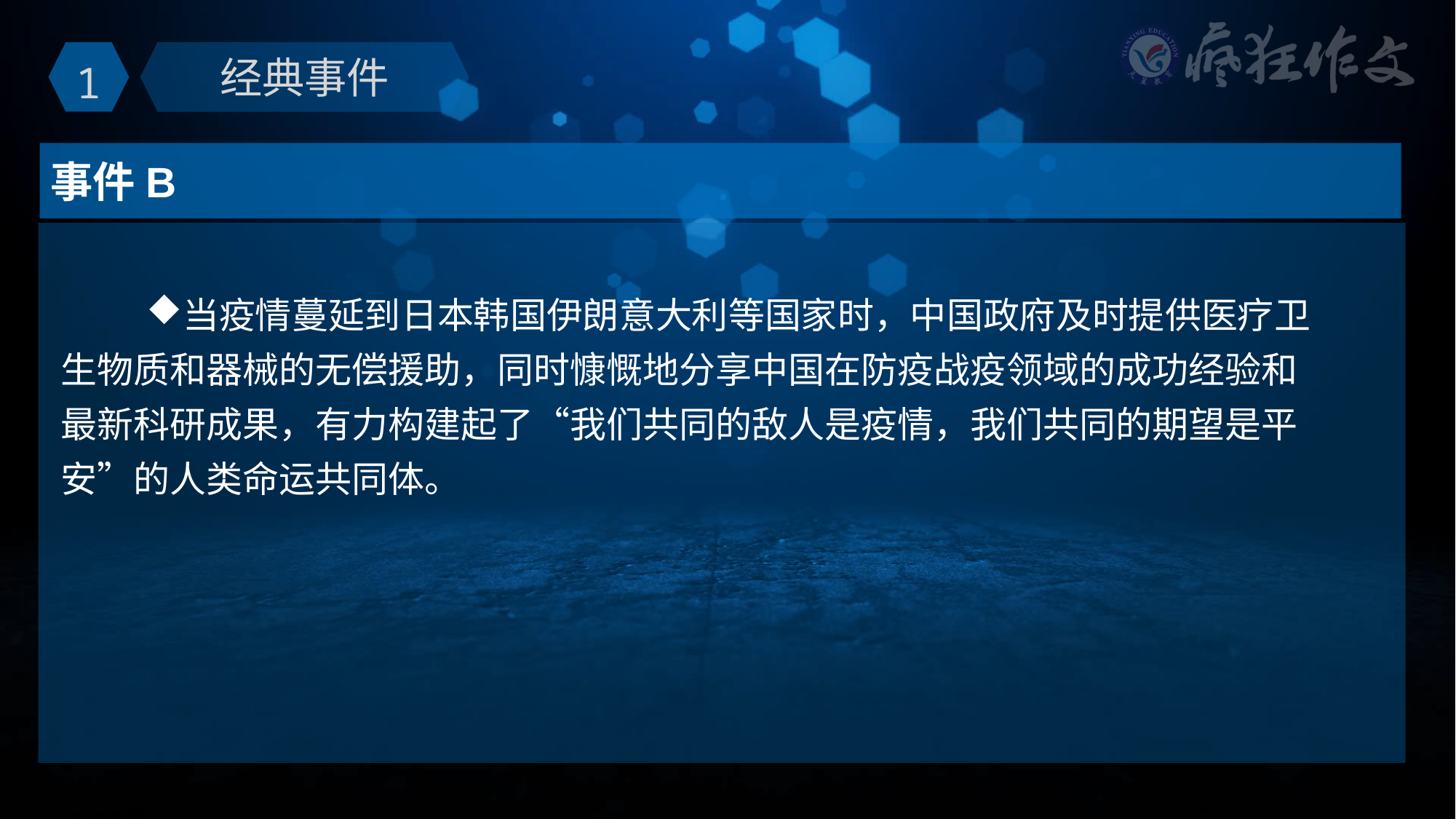

1

经典事件
事件B

当疫情蔓延到日本韩国伊朗意大利等国家时，中国政府及时提供医疗卫生物质和器械的无偿援助，同时慷慨地分享中国在防疫战疫领域的成功经验和最新科研成果，有力构建起了“我们共同的敌人是疫情，我们共同的期望是平安”的人类命运共同体。